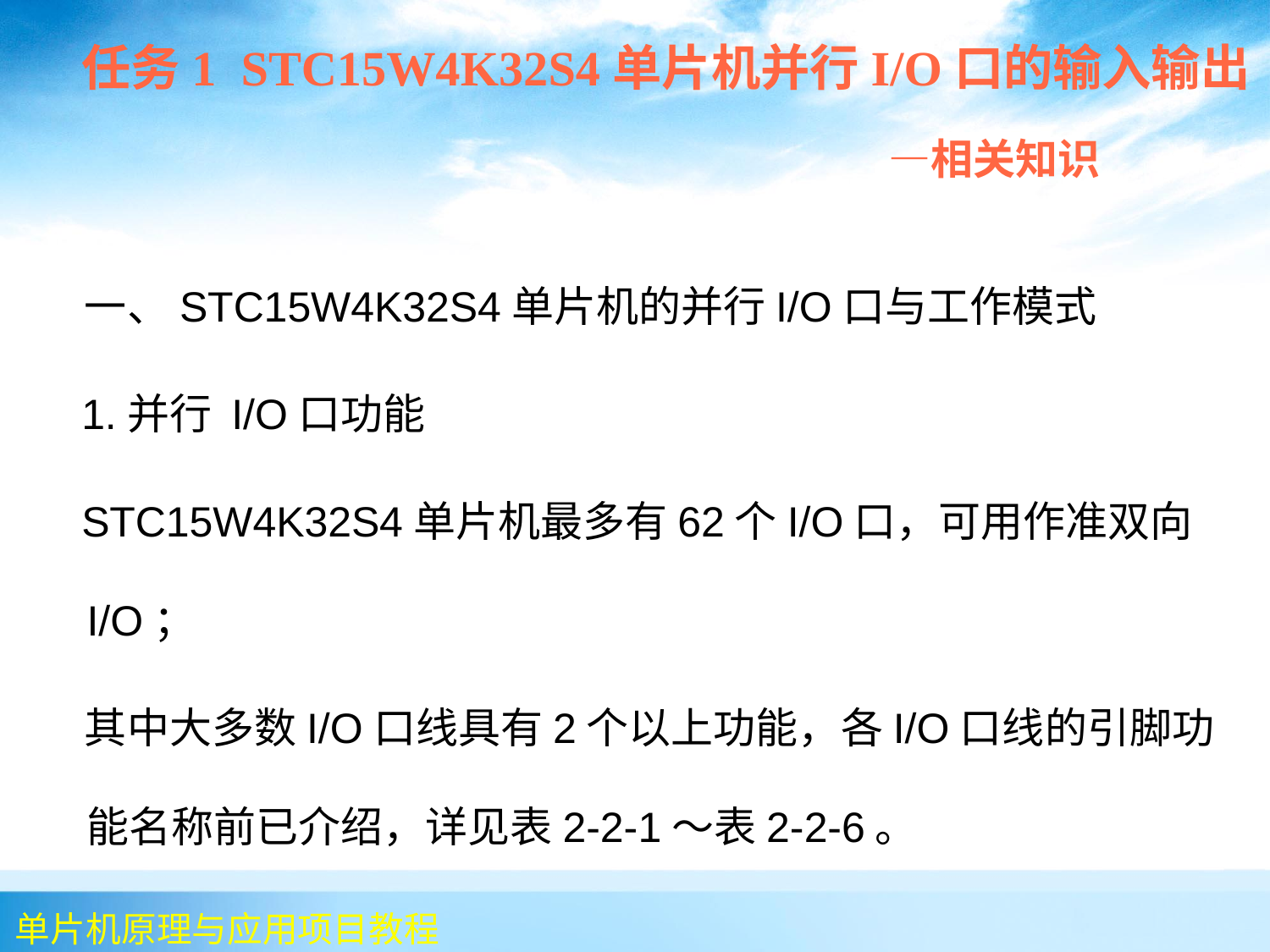

任务1  STC15W4K32S4单片机并行I/O口的输入输出
                                                                            —相关知识
   一、STC15W4K32S4单片机的并行I/O口与工作模式
   1.并行 I/O口功能
   STC15W4K32S4单片机最多有62个I/O口，可用作准双向I/O；
   其中大多数I/O口线具有2个以上功能，各I/O口线的引脚功能名称前已介绍，详见表2-2-1～表2-2-6。